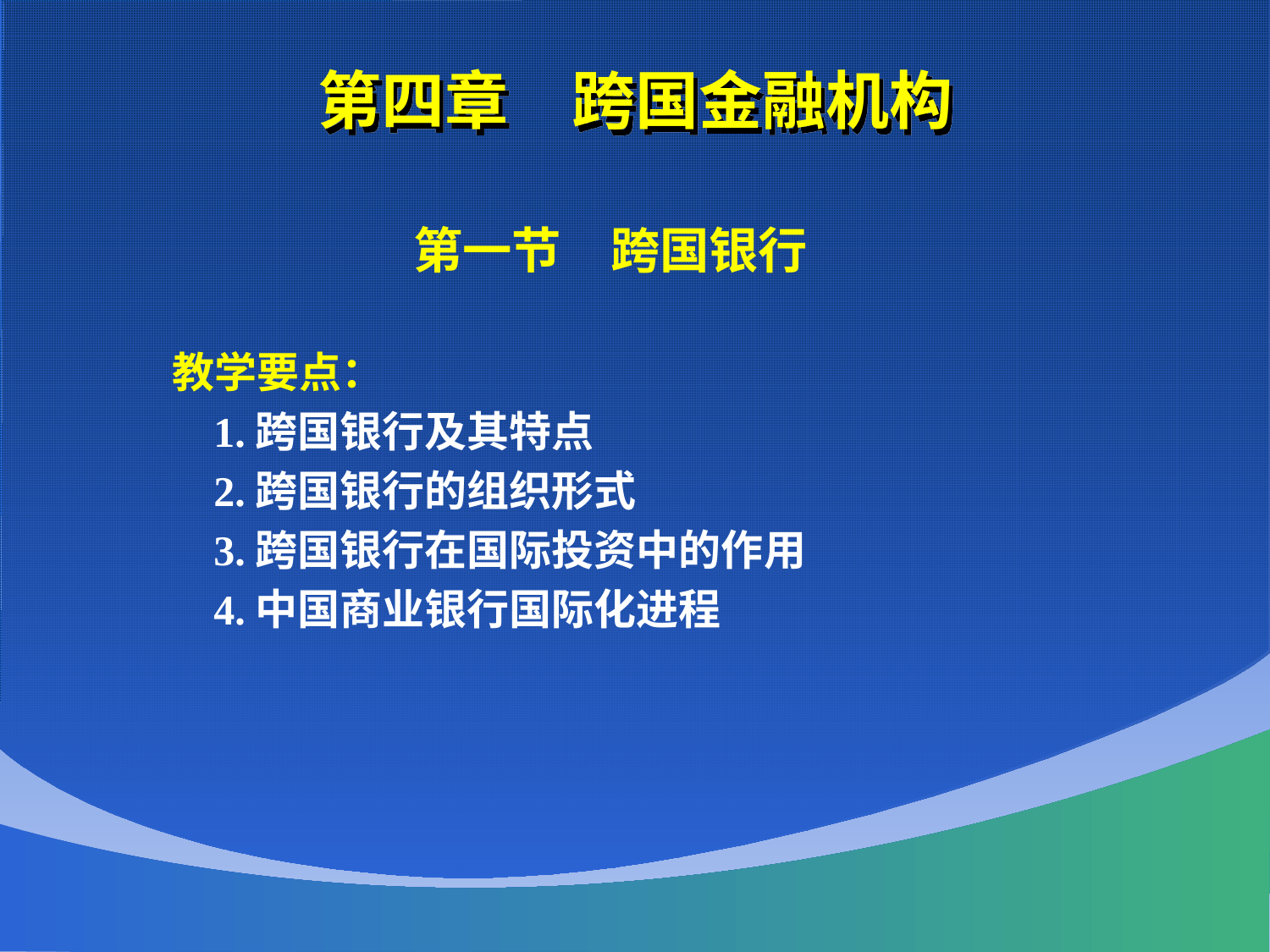

# 第四章　跨国金融机构
                             第一节　跨国银行

         教学要点：
             1.跨国银行及其特点
             2.跨国银行的组织形式
             3.跨国银行在国际投资中的作用
             4.中国商业银行国际化进程